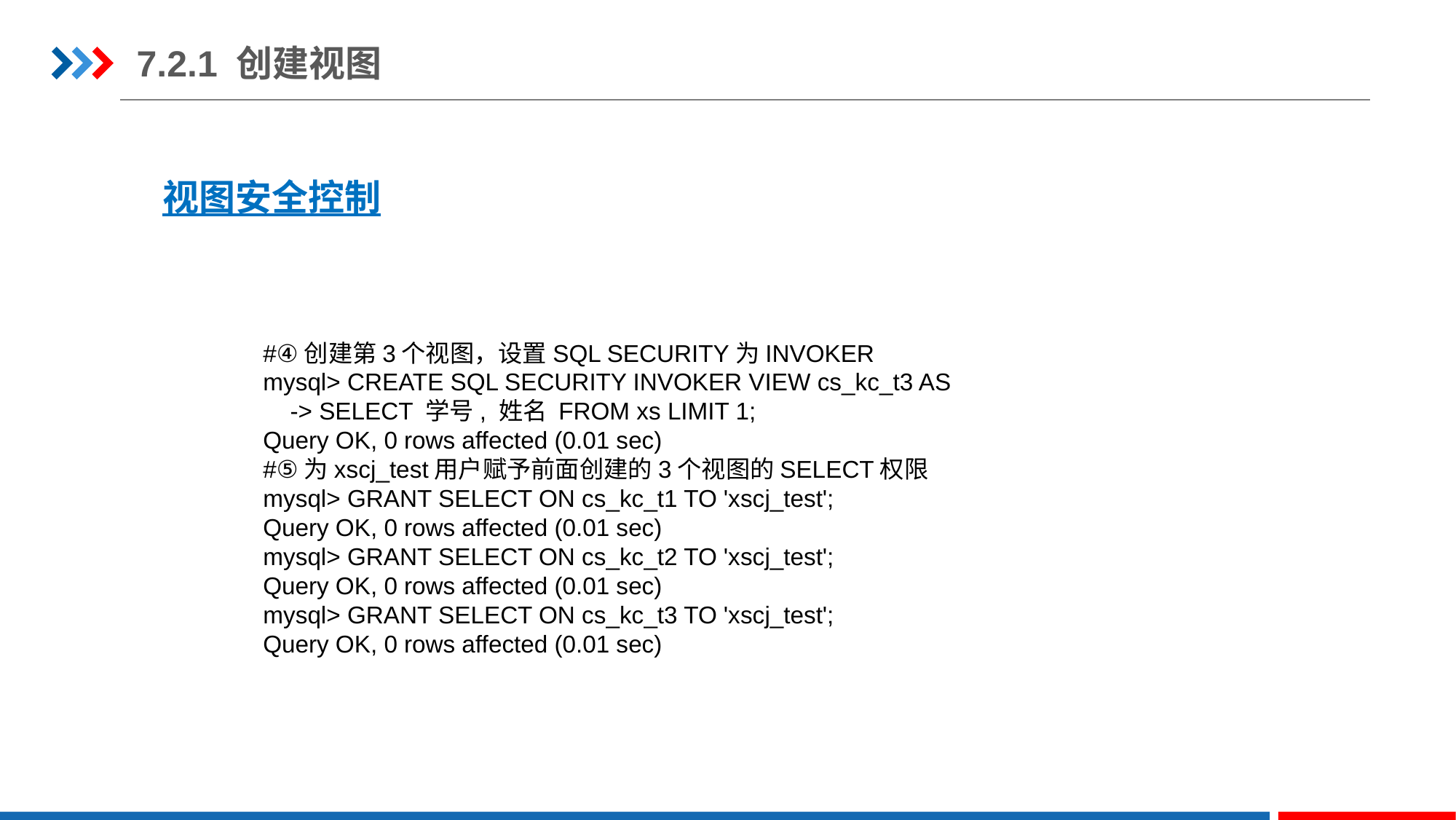

7.2.1 创建视图
视图安全控制
#④创建第3个视图，设置SQL SECURITY为INVOKER
mysql> CREATE SQL SECURITY INVOKER VIEW cs_kc_t3 AS
    -> SELECT 学号, 姓名 FROM xs LIMIT 1;
Query OK, 0 rows affected (0.01 sec)
#⑤为xscj_test用户赋予前面创建的3个视图的SELECT权限
mysql> GRANT SELECT ON cs_kc_t1 TO 'xscj_test';
Query OK, 0 rows affected (0.01 sec)
mysql> GRANT SELECT ON cs_kc_t2 TO 'xscj_test';
Query OK, 0 rows affected (0.01 sec)
mysql> GRANT SELECT ON cs_kc_t3 TO 'xscj_test';
Query OK, 0 rows affected (0.01 sec)